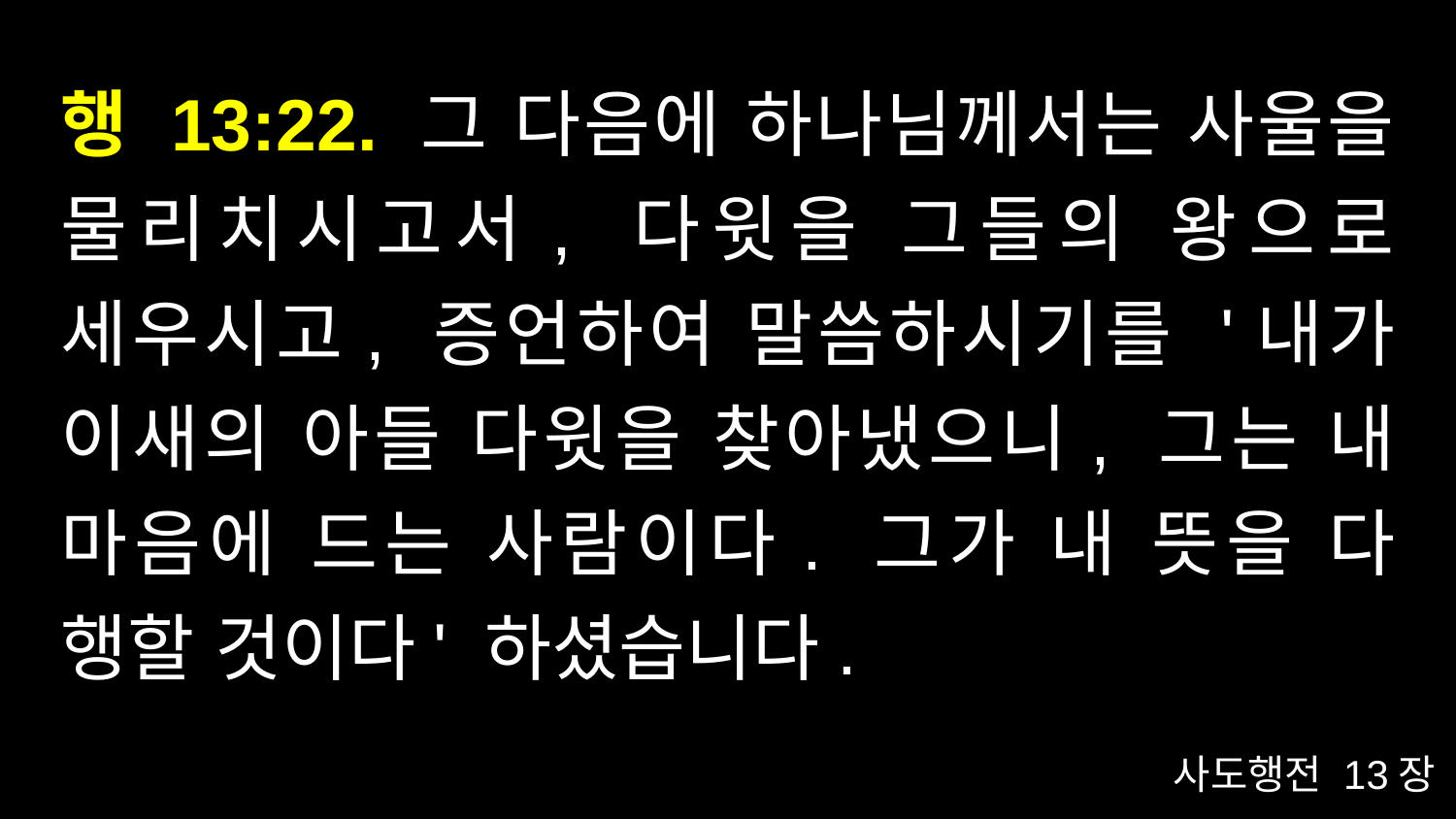

# 행 13:22. 그 다음에 하나님께서는 사울을 물리치시고서, 다윗을 그들의 왕으로 세우시고, 증언하여 말씀하시기를 '내가 이새의 아들 다윗을 찾아냈으니, 그는 내 마음에 드는 사람이다. 그가 내 뜻을 다 행할 것이다' 하셨습니다.
사도행전 13장